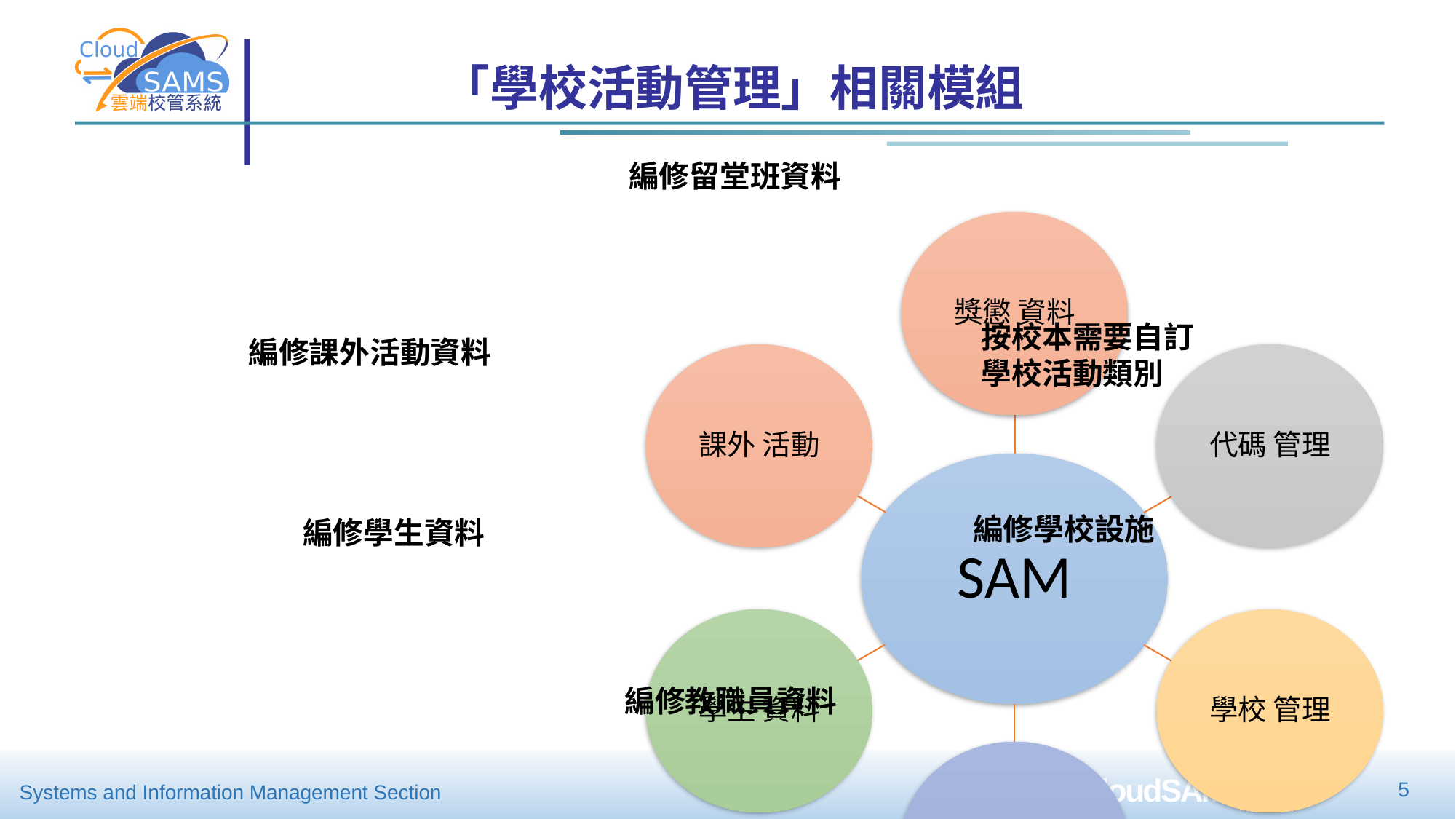

「學校活動管理」相關模組
編修留堂班資料
SAM

獎懲 資料

代碼 管理

學校 管理

教職員資料

學生 資料

課外 活動
按校本需要自訂學校活動類別
編修課外活動資料
編修學校設施
編修學生資料
編修教職員資料
5